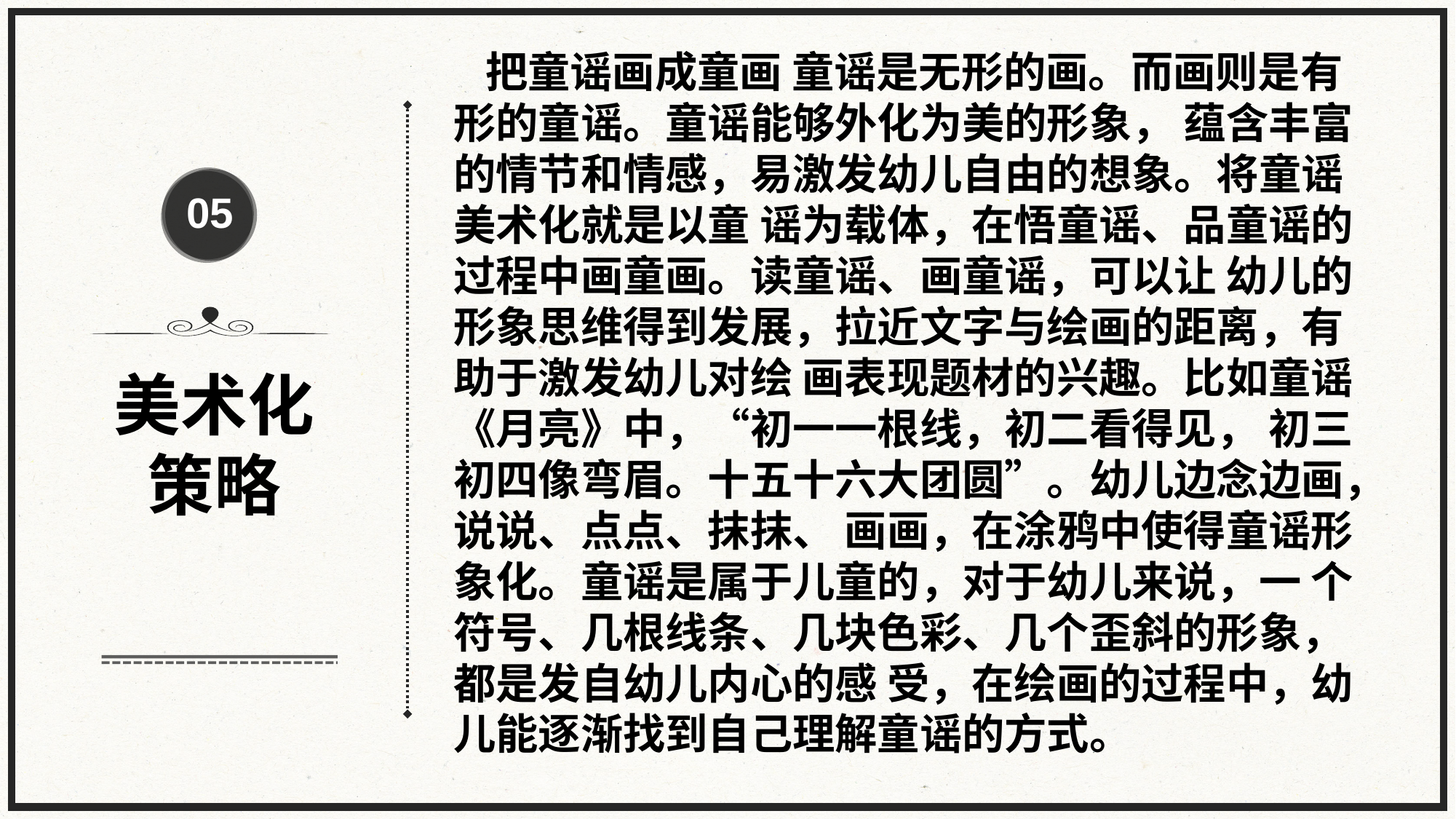

把童谣画成童画 童谣是无形的画。而画则是有形的童谣。童谣能够外化为美的形象， 蕴含丰富的情节和情感，易激发幼儿自由的想象。将童谣美术化就是以童 谣为载体，在悟童谣、品童谣的过程中画童画。读童谣、画童谣，可以让 幼儿的形象思维得到发展，拉近文字与绘画的距离，有助于激发幼儿对绘 画表现题材的兴趣。比如童谣《月亮》中，“初一一根线，初二看得见， 初三初四像弯眉。十五十六大团圆”。幼儿边念边画，说说、点点、抹抹、 画画，在涂鸦中使得童谣形象化。童谣是属于儿童的，对于幼儿来说，一 个符号、几根线条、几块色彩、几个歪斜的形象，都是发自幼儿内心的感 受，在绘画的过程中，幼儿能逐渐找到自己理解童谣的方式。

05

美术化策略